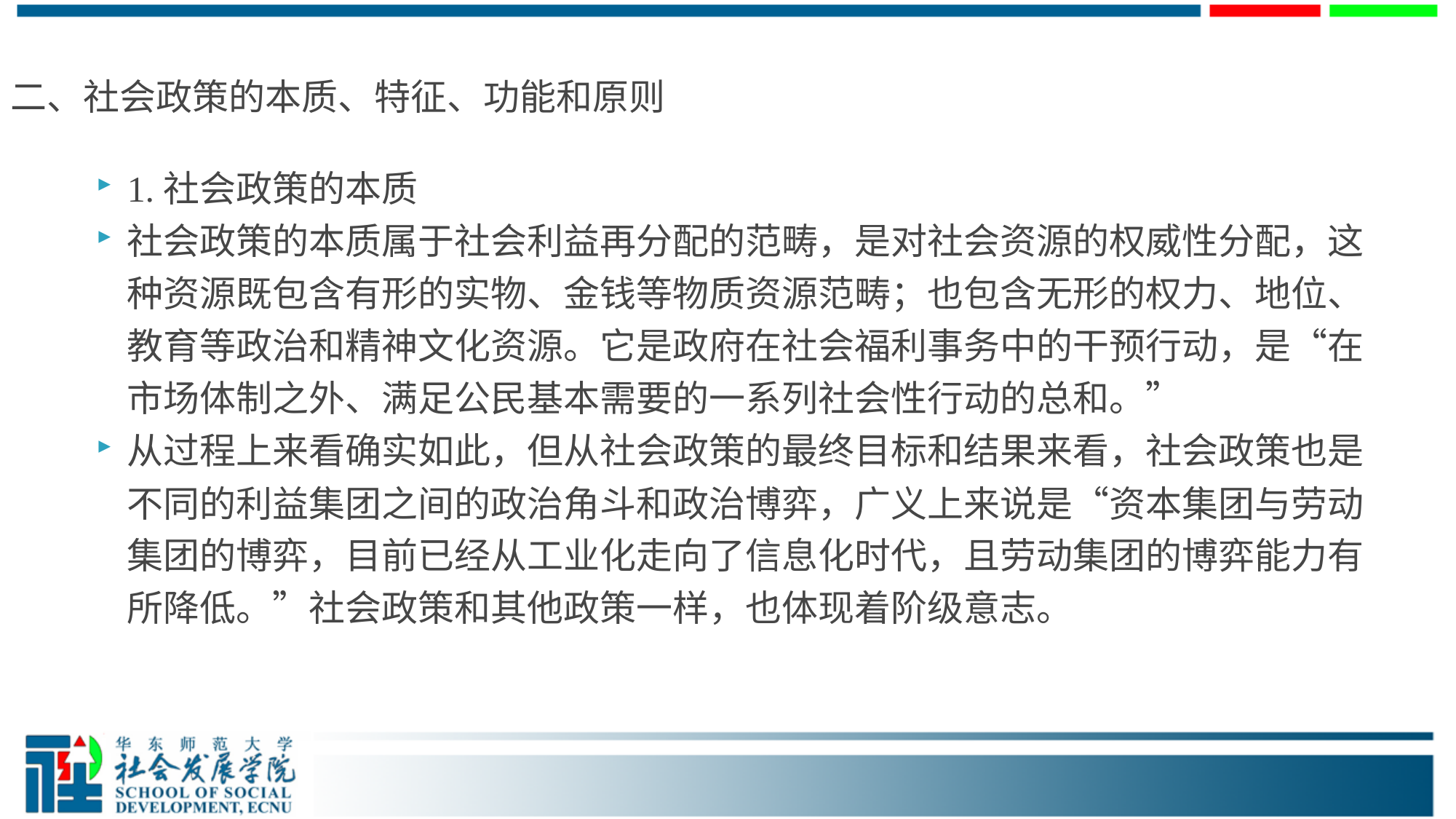

1.社会政策的本质
社会政策的本质属于社会利益再分配的范畴，是对社会资源的权威性分配，这种资源既包含有形的实物、金钱等物质资源范畴；也包含无形的权力、地位、教育等政治和精神文化资源。它是政府在社会福利事务中的干预行动，是“在市场体制之外、满足公民基本需要的一系列社会性行动的总和。”
从过程上来看确实如此，但从社会政策的最终目标和结果来看，社会政策也是不同的利益集团之间的政治角斗和政治博弈，广义上来说是“资本集团与劳动集团的博弈，目前已经从工业化走向了信息化时代，且劳动集团的博弈能力有所降低。”社会政策和其他政策一样，也体现着阶级意志。
二、社会政策的本质、特征、功能和原则